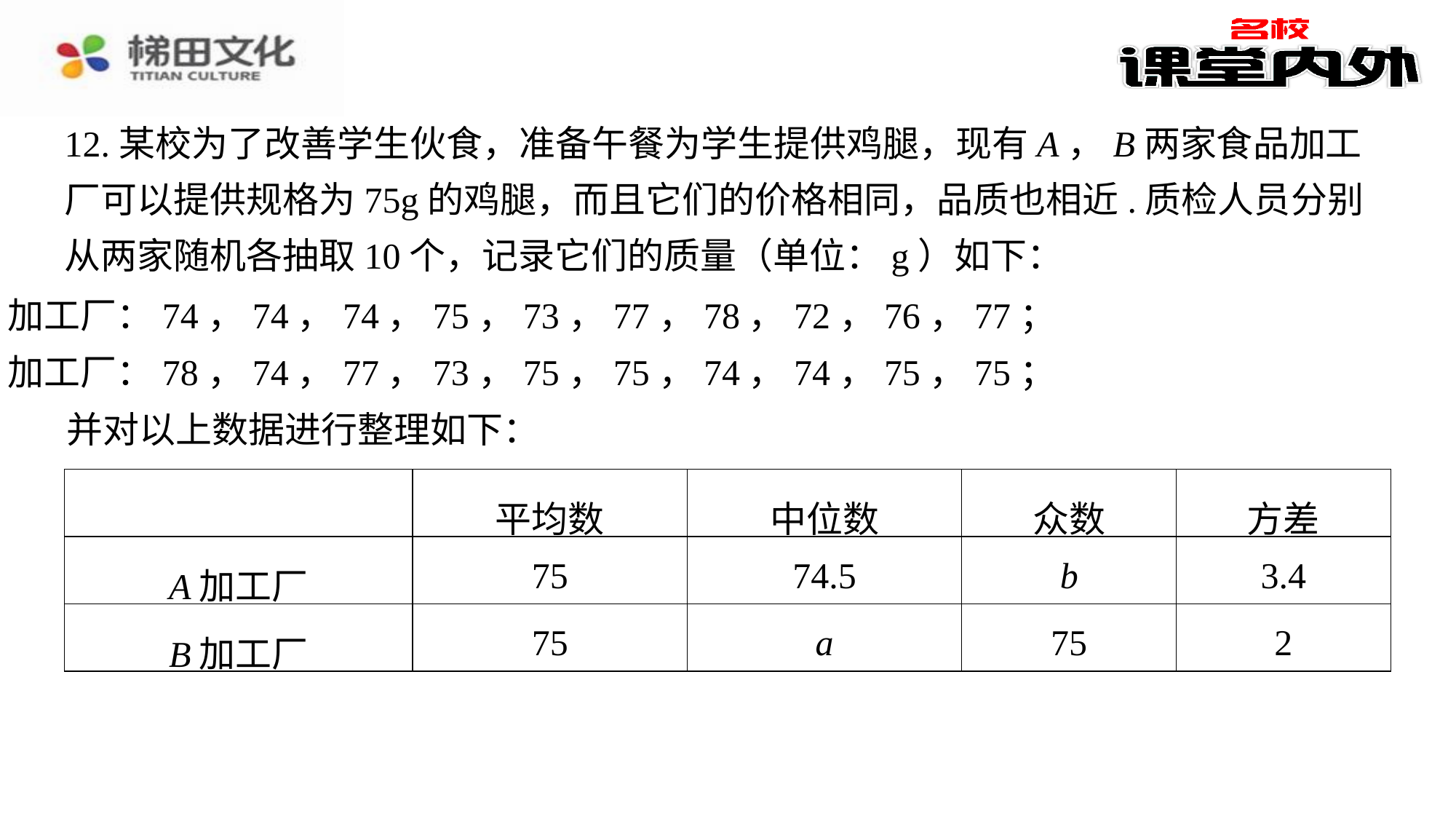

12.某校为了改善学生伙食，准备午餐为学生提供鸡腿，现有A，B两家食品加工厂可以提供规格为75g的鸡腿，而且它们的价格相同，品质也相近.质检人员分别从两家随机各抽取10个，记录它们的质量（单位：g）如下：
A加工厂：74，74，74，75，73，77，78，72，76，77；
B加工厂：78，74，77，73，75，75，74，74，75，75；
并对以上数据进行整理如下：
|  | 平均数 | 中位数 | 众数 | 方差 |
| --- | --- | --- | --- | --- |
| A加工厂 | 75 | 74.5 | b | 3.4 |
| B加工厂 | 75 | a | 75 | 2 |